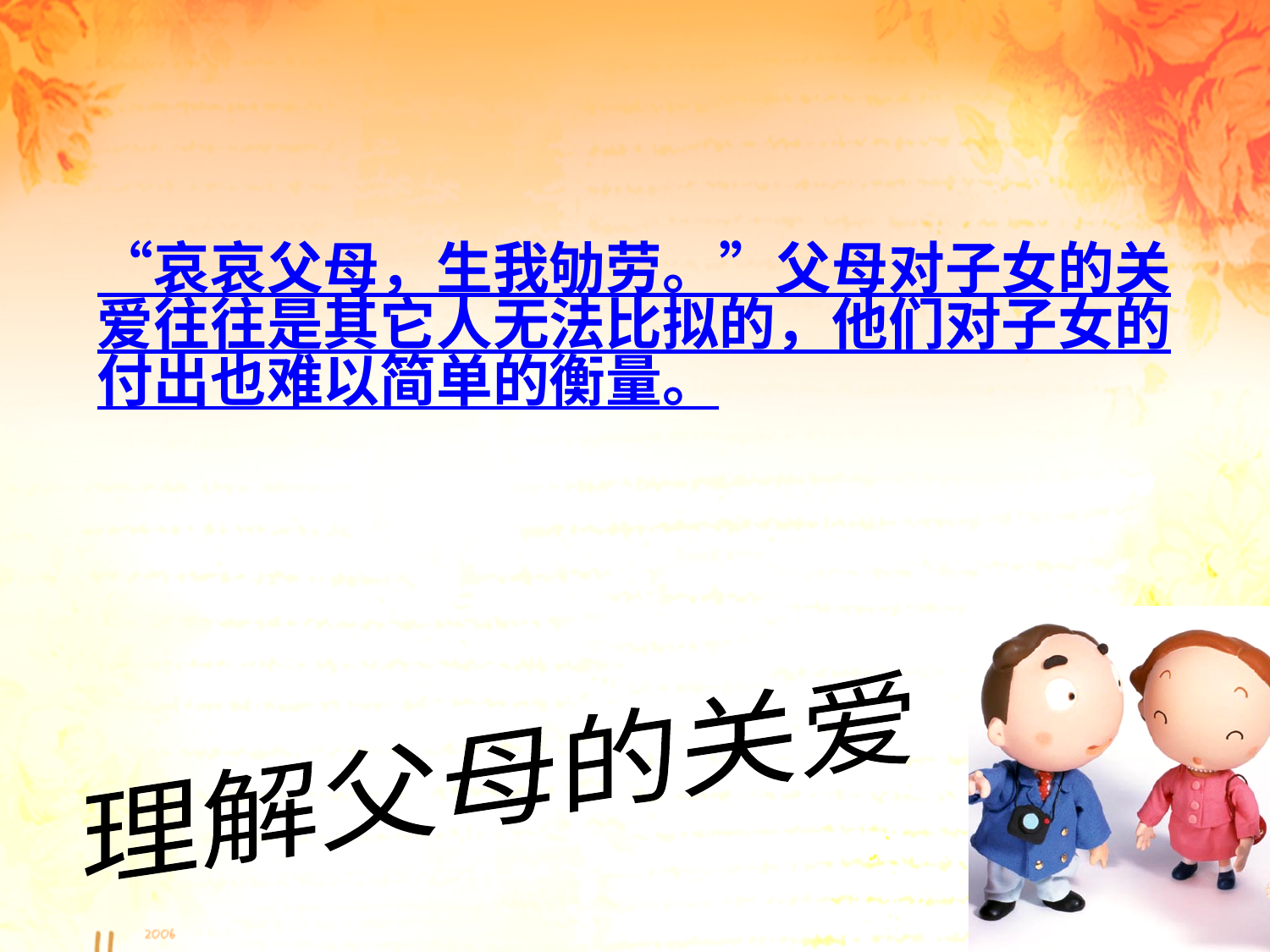

“哀哀父母，生我劬劳。”父母对子女的关爱往往是其它人无法比拟的，他们对子女的付出也难以简单的衡量。
理解父母的关爱